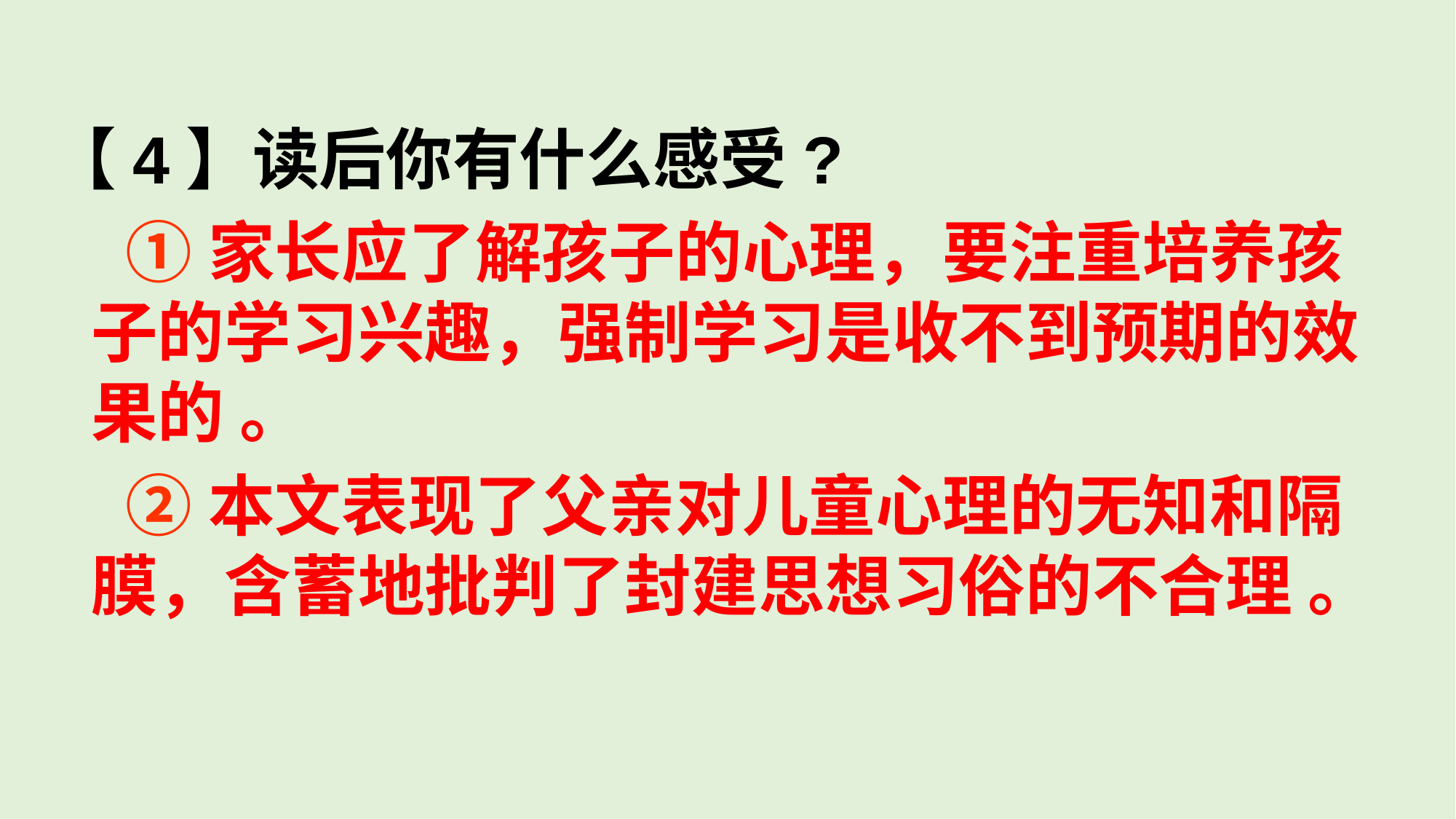

#
【4】读后你有什么感受?
     ①家长应了解孩子的心理，要注重培养孩子的学习兴趣，强制学习是收不到预期的效果的 。
     ②本文表现了父亲对儿童心理的无知和隔膜，含蓄地批判了封建思想习俗的不合理 。